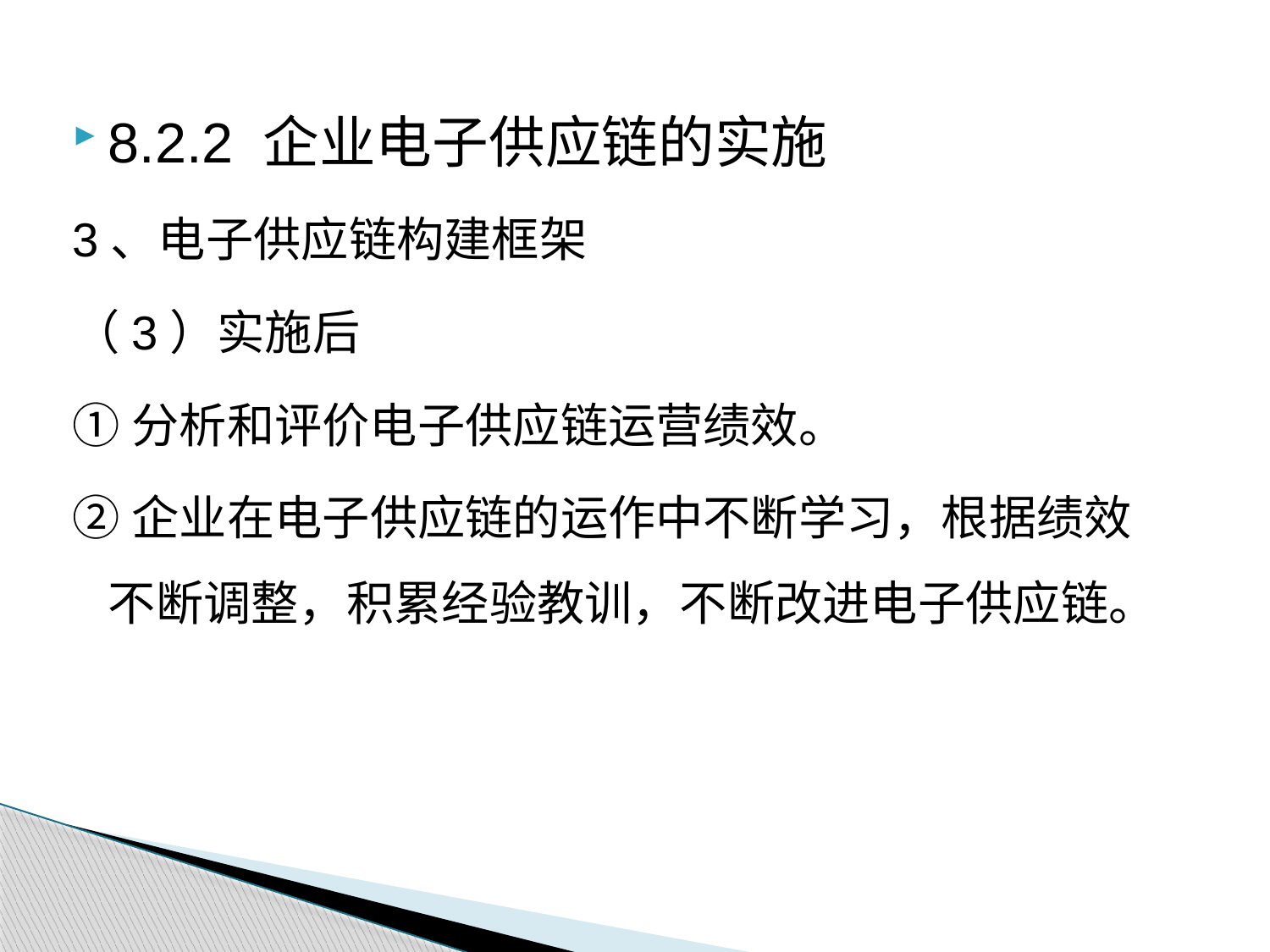

8.2.2 企业电子供应链的实施
3、电子供应链构建框架
（3）实施后
①分析和评价电子供应链运营绩效。
②企业在电子供应链的运作中不断学习，根据绩效不断调整，积累经验教训，不断改进电子供应链。